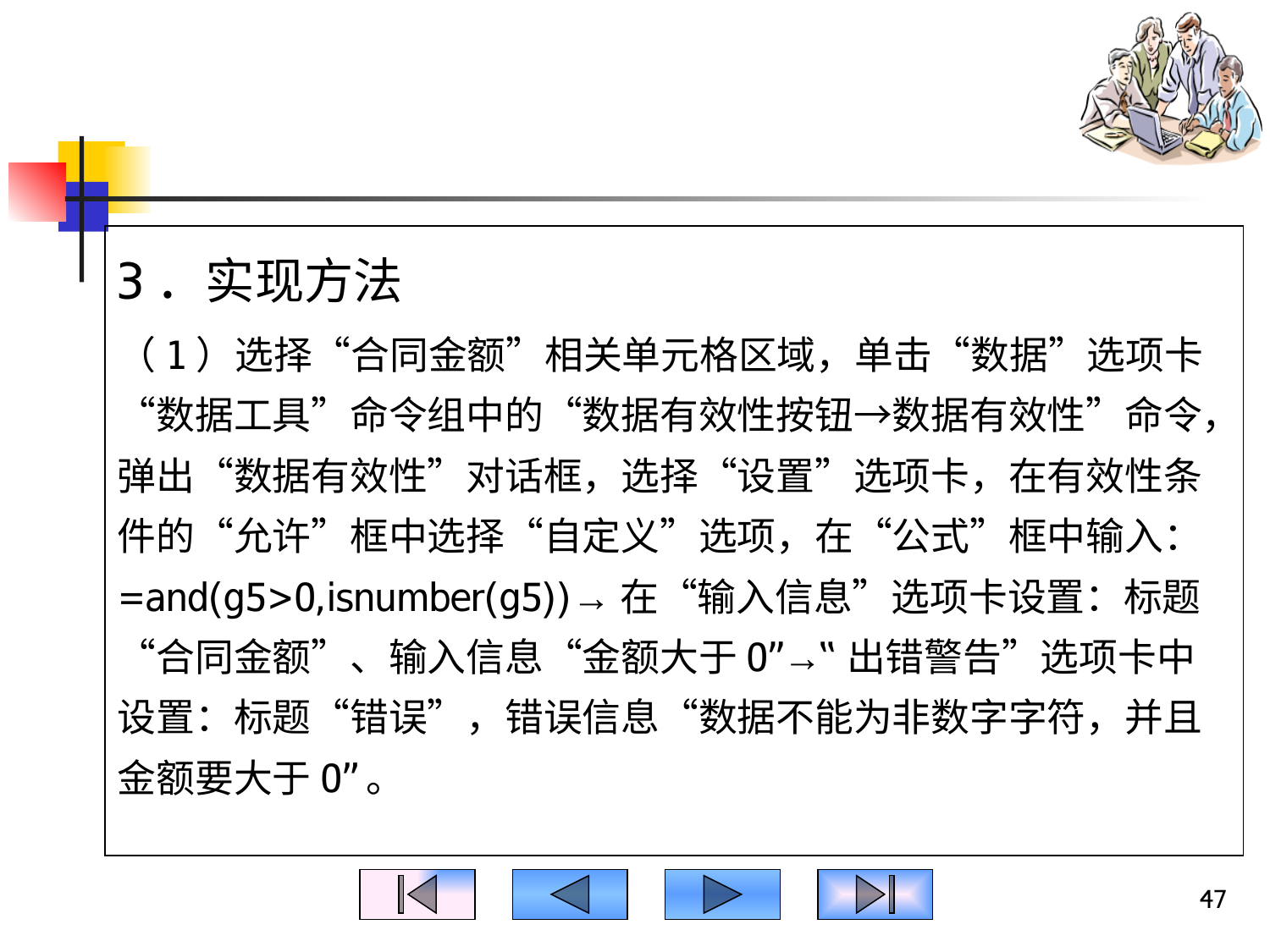

#
3．实现方法
（1）选择“合同金额”相关单元格区域，单击“数据”选项卡“数据工具”命令组中的“数据有效性按钮→数据有效性”命令，弹出“数据有效性”对话框，选择“设置”选项卡，在有效性条件的“允许”框中选择“自定义”选项，在“公式”框中输入：=and(g5>0,isnumber(g5))→在“输入信息”选项卡设置：标题“合同金额”、输入信息“金额大于0”→“出错警告”选项卡中设置：标题“错误”，错误信息“数据不能为非数字字符，并且金额要大于0”。

47